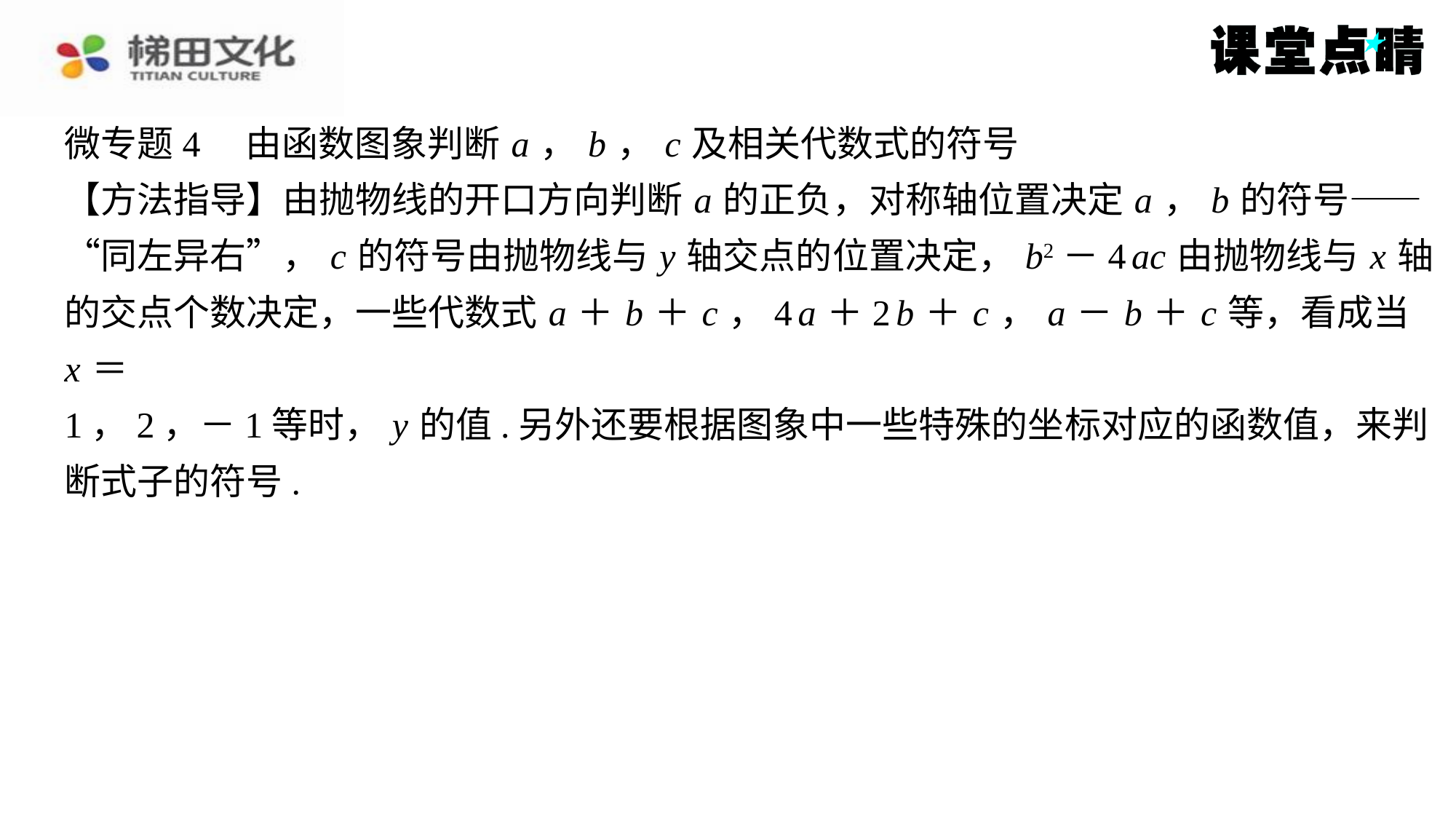

微专题4　由函数图象判断 a ， b ， c 及相关代数式的符号
【方法指导】由抛物线的开口方向判断 a 的正负，对称轴位置决定 a ， b 的符号——
“同左异右”， c 的符号由抛物线与 y 轴交点的位置决定， b2－4 ac 由抛物线与 x 轴
的交点个数决定，一些代数式 a ＋ b ＋ c ，4 a ＋2 b ＋ c ， a － b ＋ c 等，看成当 x ＝
1，2，－1等时， y 的值.另外还要根据图象中一些特殊的坐标对应的函数值，来判
断式子的符号.